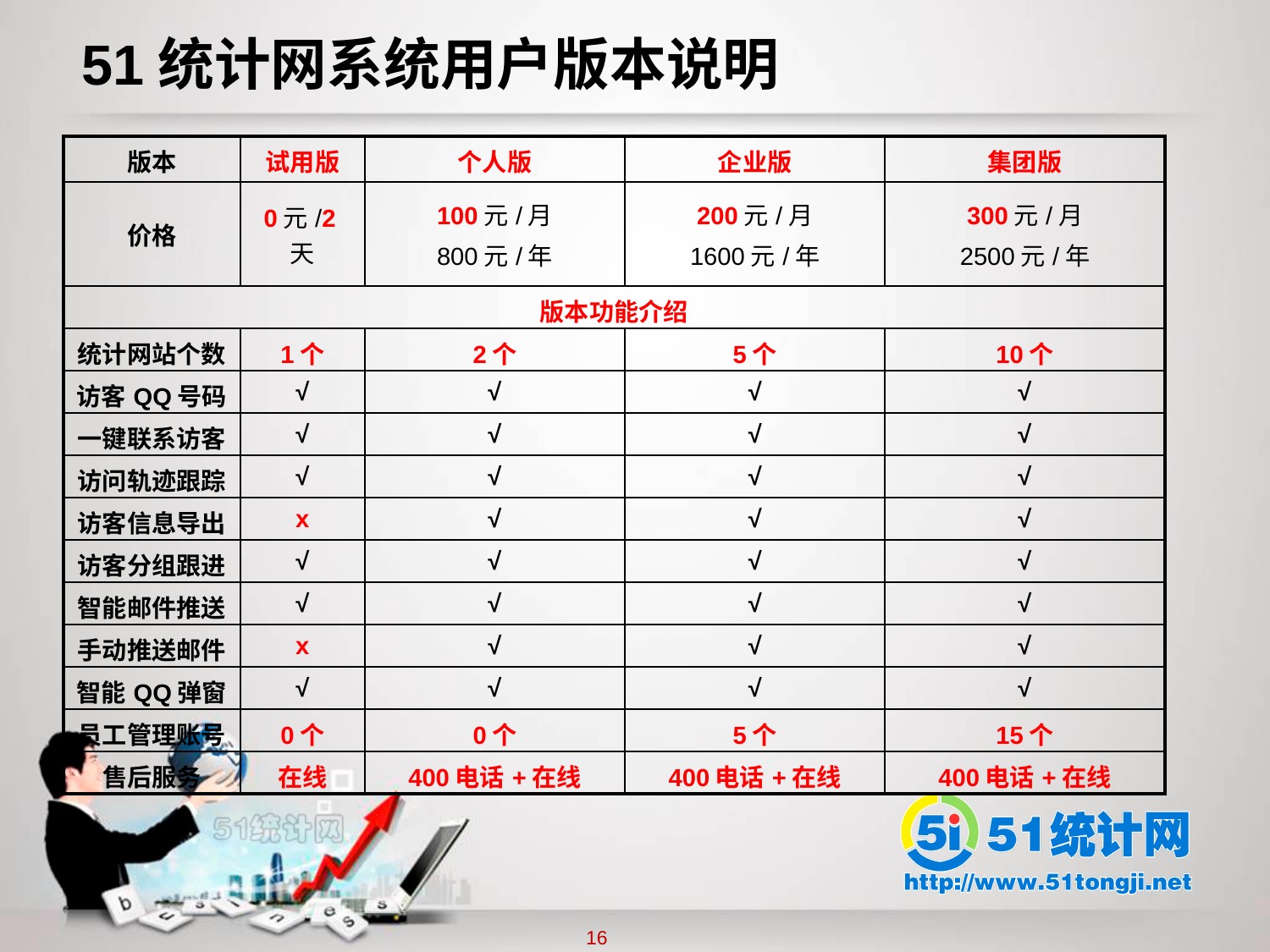

51统计网系统用户版本说明
| 版本 | 试用版 | 个人版 | 企业版 | 集团版 |
| --- | --- | --- | --- | --- |
| 价格 | 0元/2天 | 100元/月 800元/年 | 200元/月 1600元/年 | 300元/月 2500元/年 |
| 版本功能介绍 |  |  |  |  |
| 统计网站个数 | 1个 | 2个 | 5个 | 10个 |
| 访客QQ号码 | √ | √ | √ | √ |
| 一键联系访客 | √ | √ | √ | √ |
| 访问轨迹跟踪 | √ | √ | √ | √ |
| 访客信息导出 | x | √ | √ | √ |
| 访客分组跟进 | √ | √ | √ | √ |
| 智能邮件推送 | √ | √ | √ | √ |
| 手动推送邮件 | x | √ | √ | √ |
| 智能QQ弹窗 | √ | √ | √ | √ |
| 员工管理账号 | 0个 | 0个 | 5个 | 15个 |
| 售后服务 | 在线 | 400电话+在线 | 400电话+在线 | 400电话+在线 |